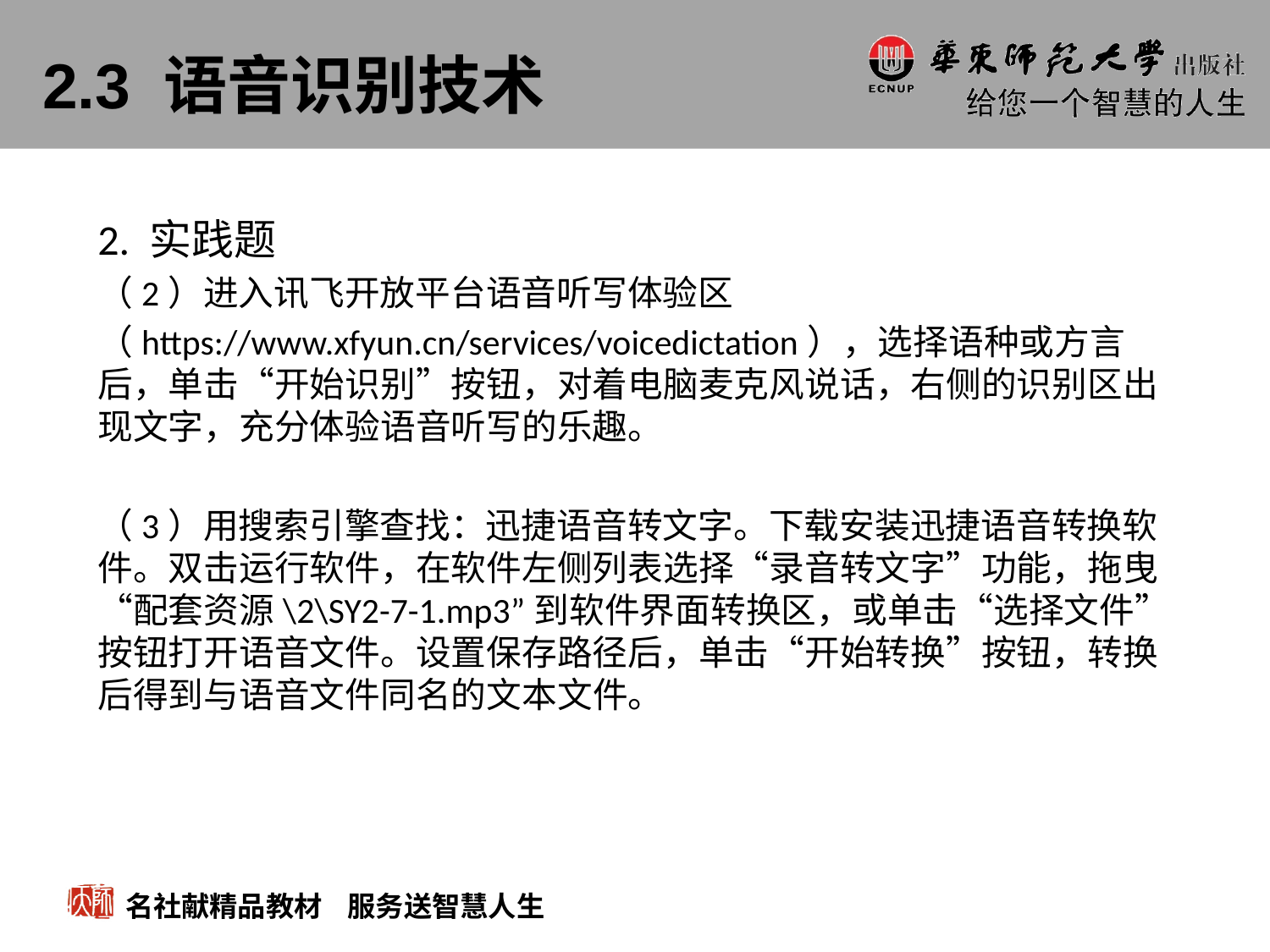

# 2.3 语音识别技术
2. 实践题
（2）进入讯飞开放平台语音听写体验区
（https://www.xfyun.cn/services/voicedictation），选择语种或方言后，单击“开始识别”按钮，对着电脑麦克风说话，右侧的识别区出现文字，充分体验语音听写的乐趣。

（3）用搜索引擎查找：迅捷语音转文字。下载安装迅捷语音转换软件。双击运行软件，在软件左侧列表选择“录音转文字”功能，拖曳“配套资源\2\SY2-7-1.mp3”到软件界面转换区，或单击“选择文件”按钮打开语音文件。设置保存路径后，单击“开始转换”按钮，转换后得到与语音文件同名的文本文件。